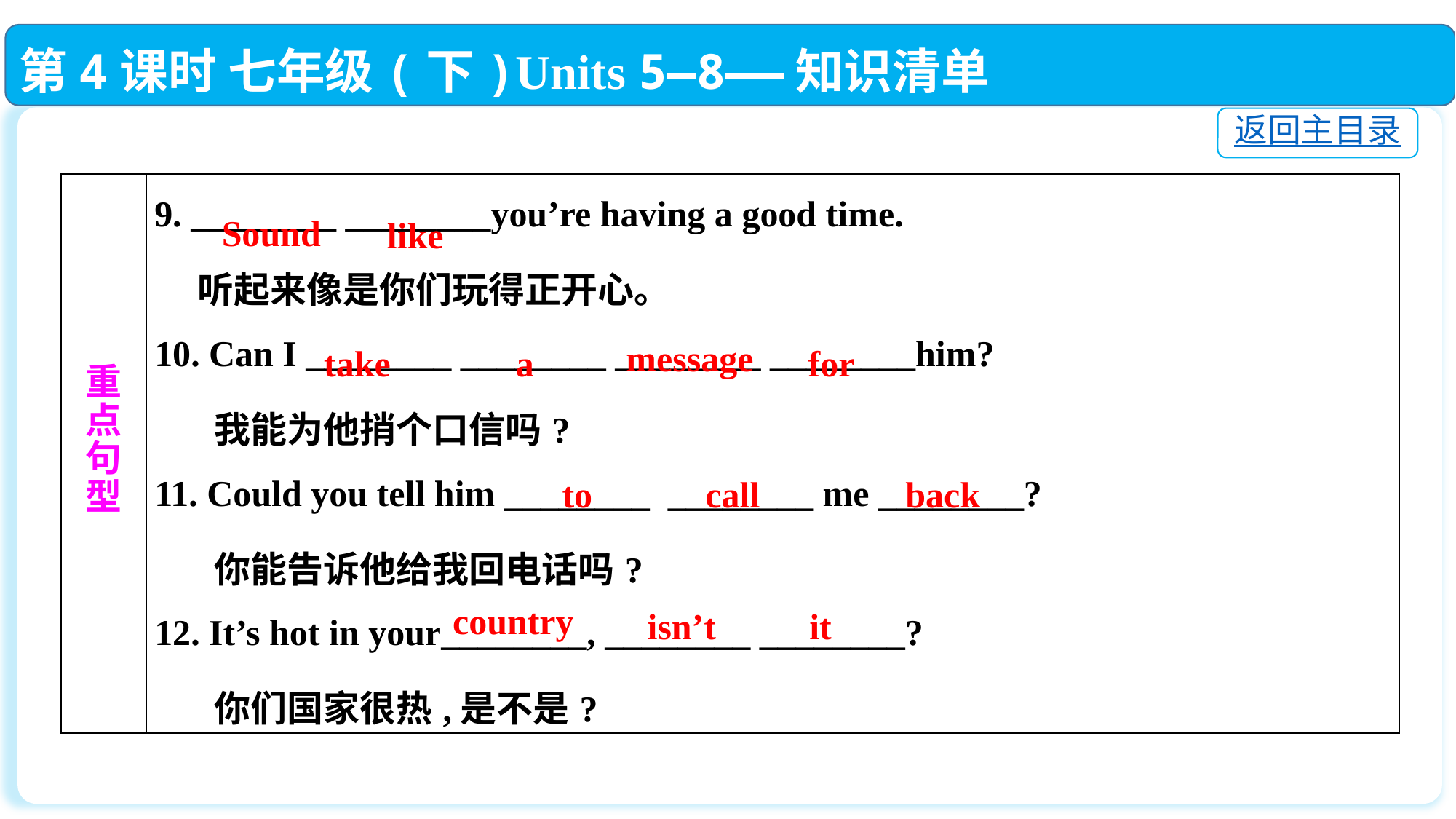

第4课时 七年级(下)Units 5—8——知识清单

返回主目录
| 重 点 句 型 | 9. \_\_\_\_\_\_\_\_ \_\_\_\_\_\_\_\_you’re having a good time. 听起来像是你们玩得正开心。 10. Can I \_\_\_\_\_\_\_\_ \_\_\_\_\_\_\_\_ \_\_\_\_\_\_\_\_ \_\_\_\_\_\_\_\_him? 我能为他捎个口信吗? 11. Could you tell him \_\_\_\_\_\_\_\_ \_\_\_\_\_\_\_\_ me \_\_\_\_\_\_\_\_? 你能告诉他给我回电话吗? 12. It’s hot in your\_\_\_\_\_\_\_\_, \_\_\_\_\_\_\_\_ \_\_\_\_\_\_\_\_? 你们国家很热,是不是? |
| --- | --- |
Sound
like
message
take
a
for
to
call
back
country
isn’t
it